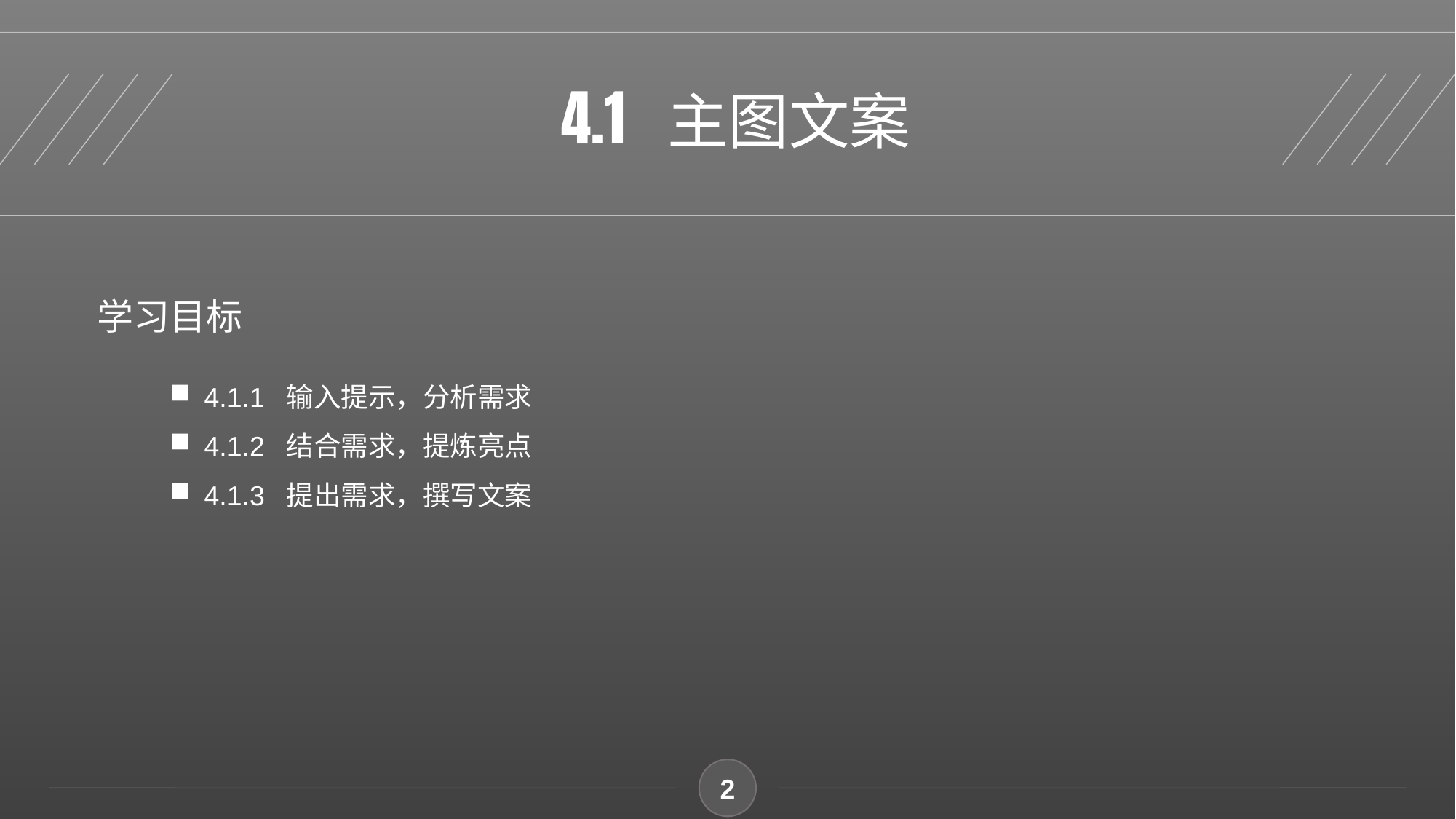

4.1  主图文案

学习目标
4.1.1  输入提示，分析需求
4.1.2  结合需求，提炼亮点
4.1.3  提出需求，撰写文案